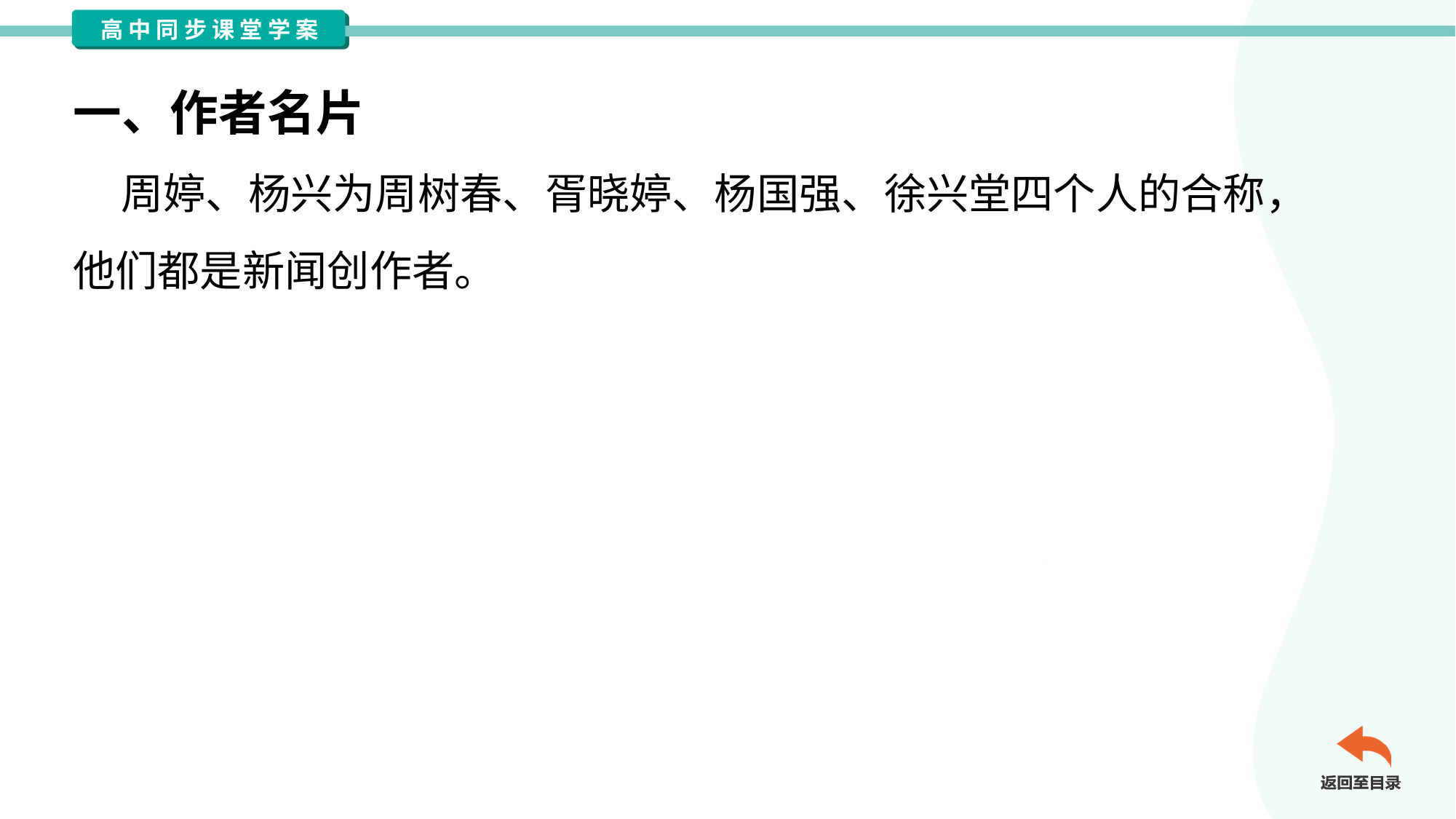

一、作者名片
    周婷、杨兴为周树春、胥晓婷、杨国强、徐兴堂四个人的合称，
他们都是新闻创作者。